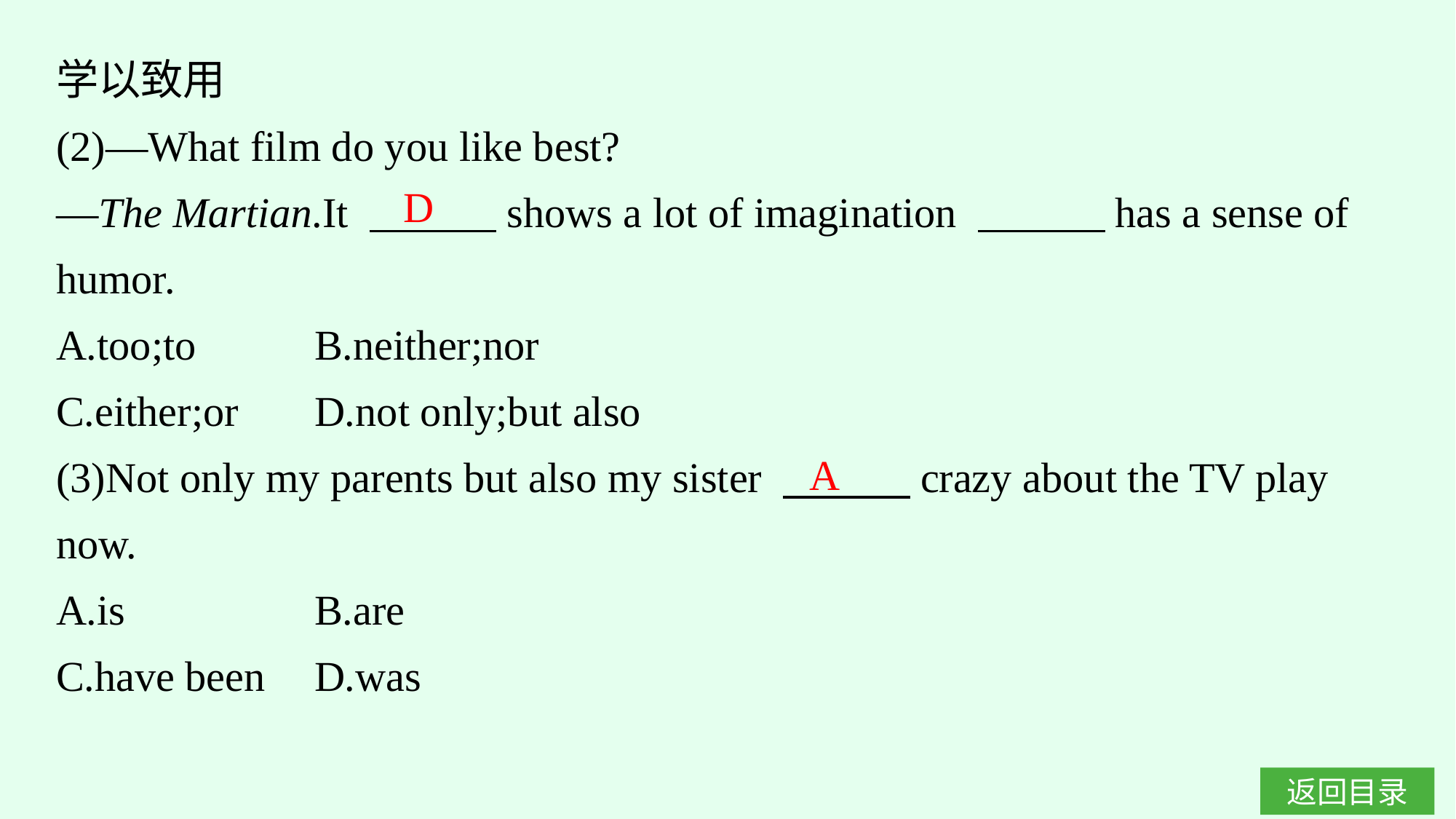

学以致用
(2)—What film do you like best?
—The Martian.It 　　　shows a lot of imagination 　　　has a sense of humor.
A.too;to		B.neither;nor
C.either;or	D.not only;but also
(3)Not only my parents but also my sister 　　　crazy about the TV play now.
A.is		B.are
C.have been	D.was
D
A